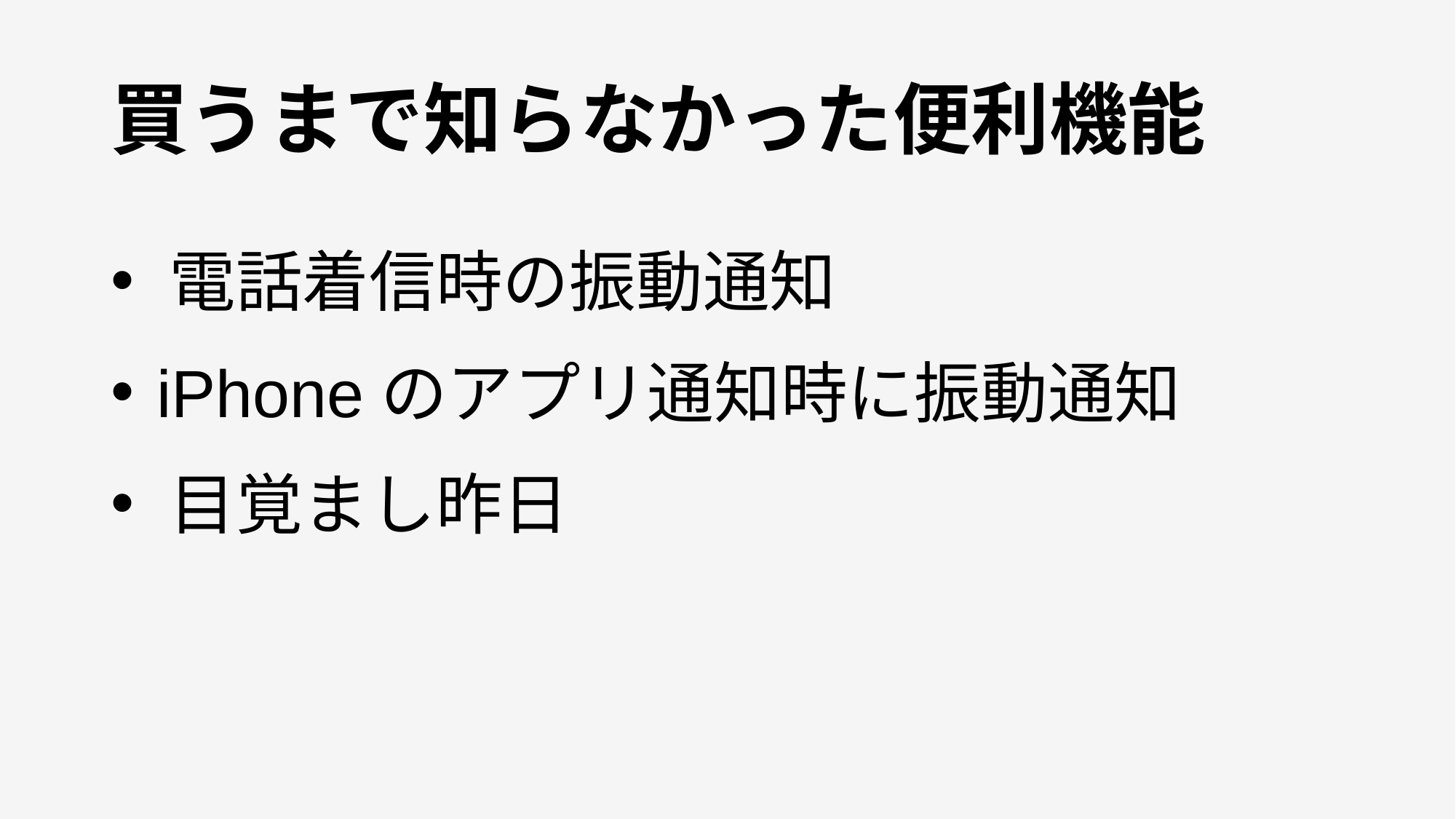

# 買うまで知らなかった便利機能
 電話着信時の振動通知
 iPhoneのアプリ通知時に振動通知
 目覚まし昨日